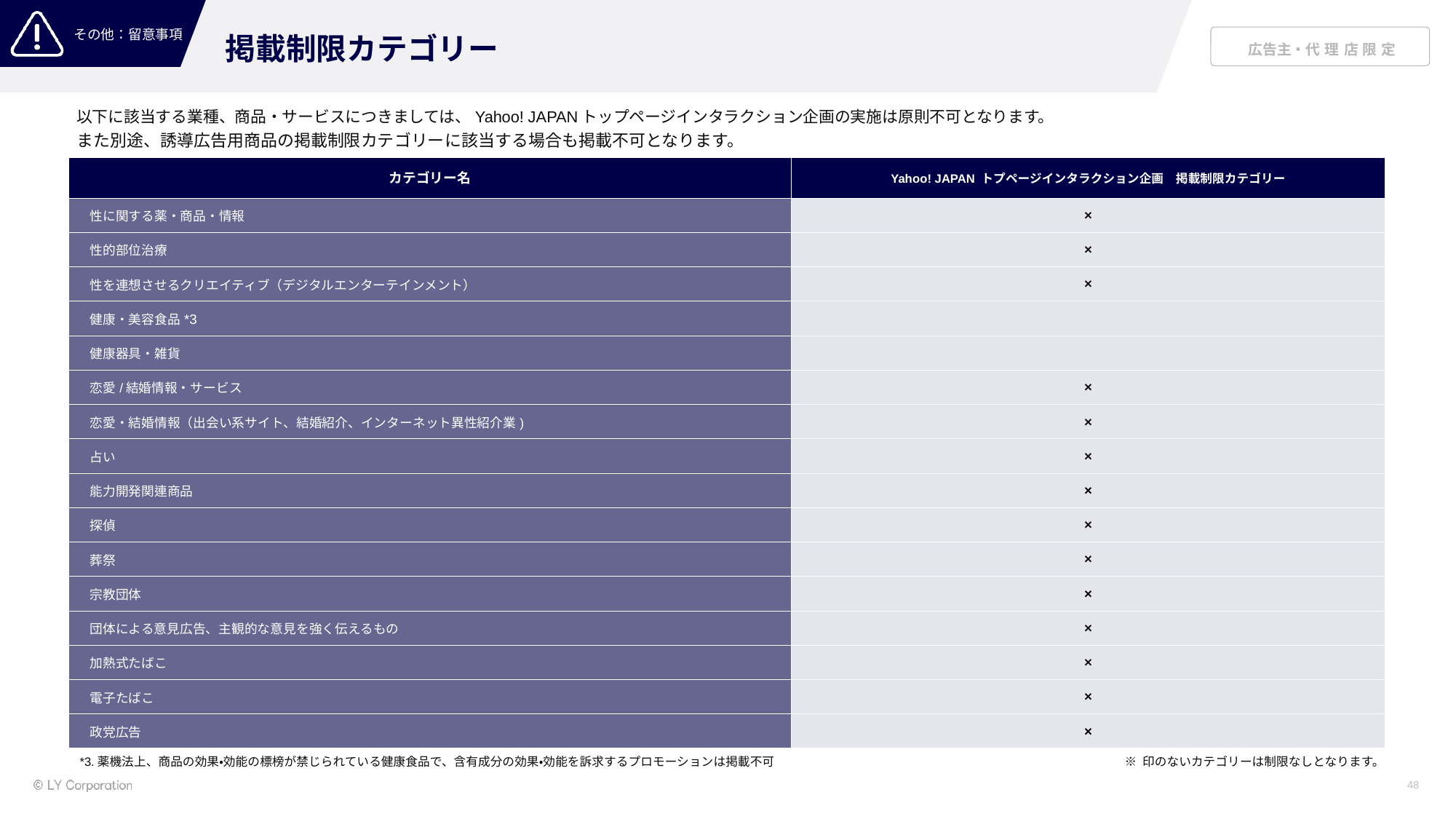

掲載制限カテゴリー
以下に該当する業種、商品・サービスにつきましては、Yahoo! JAPANトップページインタラクション企画の実施は原則不可となります。
また別途、誘導広告用商品の掲載制限カテゴリーに該当する場合も掲載不可となります。
| カテゴリー名 | Yahoo! JAPAN トプページインタラクション企画　掲載制限カテゴリー |
| --- | --- |
| 性に関する薬・商品・情報 | × |
| 性的部位治療 | × |
| 性を連想させるクリエイティブ（デジタルエンターテインメント） | × |
| 健康・美容食品\*3 |  |
| 健康器具・雑貨 |  |
| 恋愛/結婚情報・サービス | × |
| 恋愛・結婚情報（出会い系サイト、結婚紹介、インターネット異性紹介業) | × |
| 占い | × |
| 能力開発関連商品 | × |
| 探偵 | × |
| 葬祭 | × |
| 宗教団体 | × |
| 団体による意見広告、主観的な意見を強く伝えるもの | × |
| 加熱式たばこ | × |
| 電子たばこ | × |
| 政党広告 | × |
*3.薬機法上、商品の効果・効能の標榜が禁じられている健康食品で、含有成分の効果・効能を訴求するプロモーションは掲載不可
※ 印のないカテゴリーは制限なしとなります。